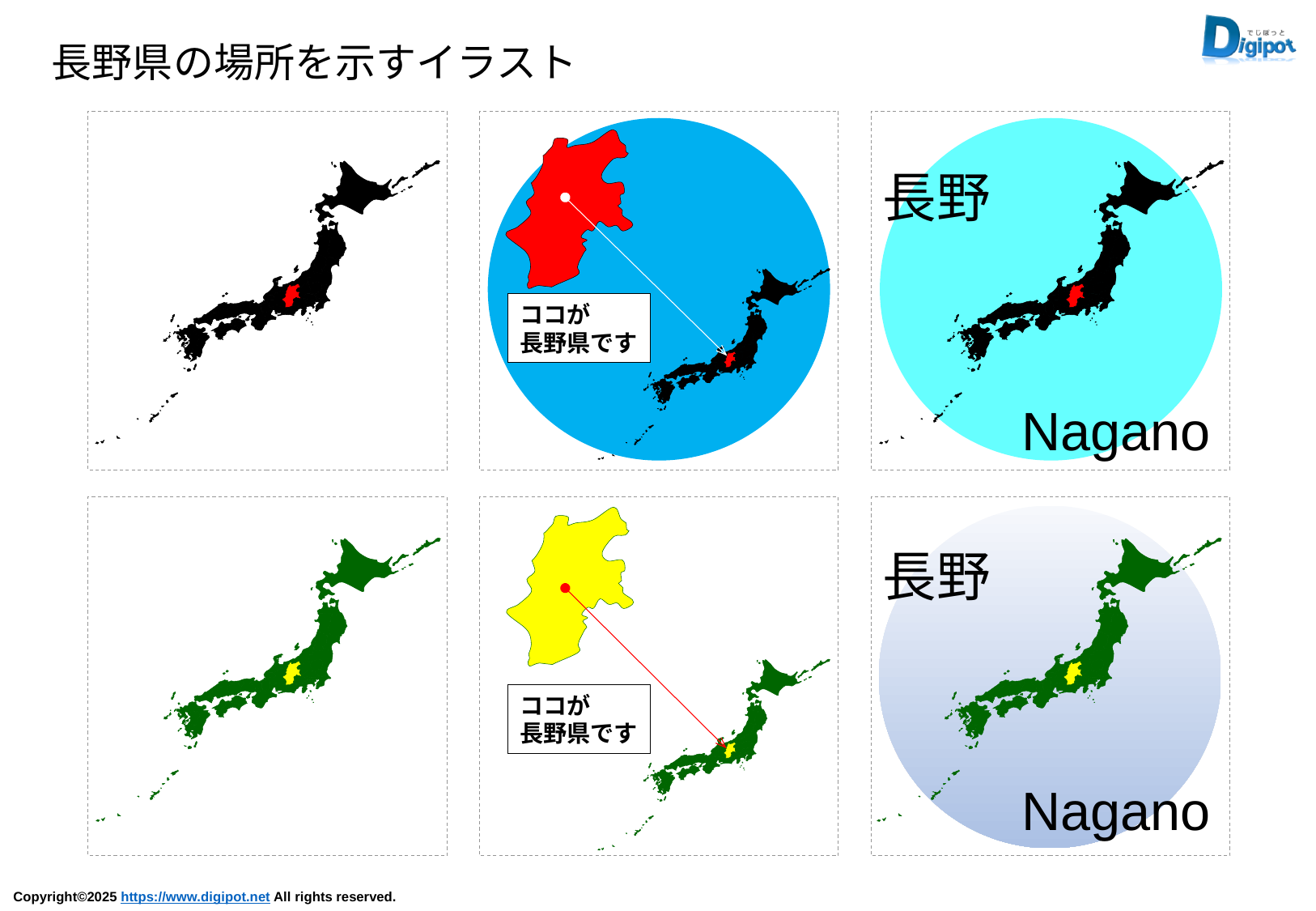

長野県の場所を示すイラスト

ココが
長野県です

長野

Nagano

長野

Nagano

ココが
長野県です